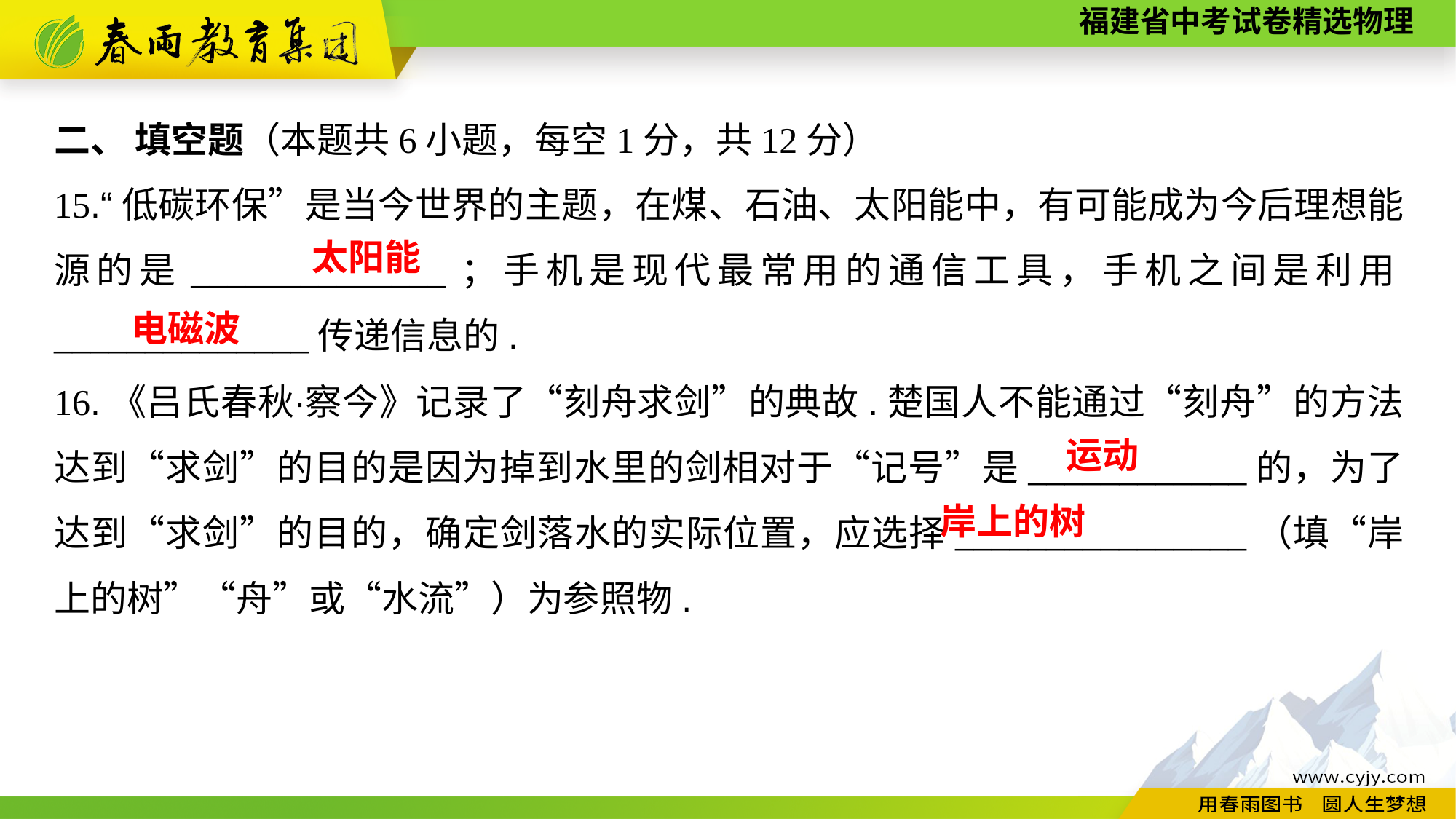

二、 填空题（本题共6小题，每空1分，共12分）
15.“低碳环保”是当今世界的主题，在煤、石油、太阳能中，有可能成为今后理想能源的是______________；手机是现代最常用的通信工具，手机之间是利用______________传递信息的.
16.《吕氏春秋∙察今》记录了“刻舟求剑”的典故.楚国人不能通过“刻舟”的方法达到“求剑”的目的是因为掉到水里的剑相对于“记号”是____________的，为了达到“求剑”的目的，确定剑落水的实际位置，应选择________________（填“岸上的树”“舟”或“水流”）为参照物.
　太阳能
　电磁波
运动
　岸上的树